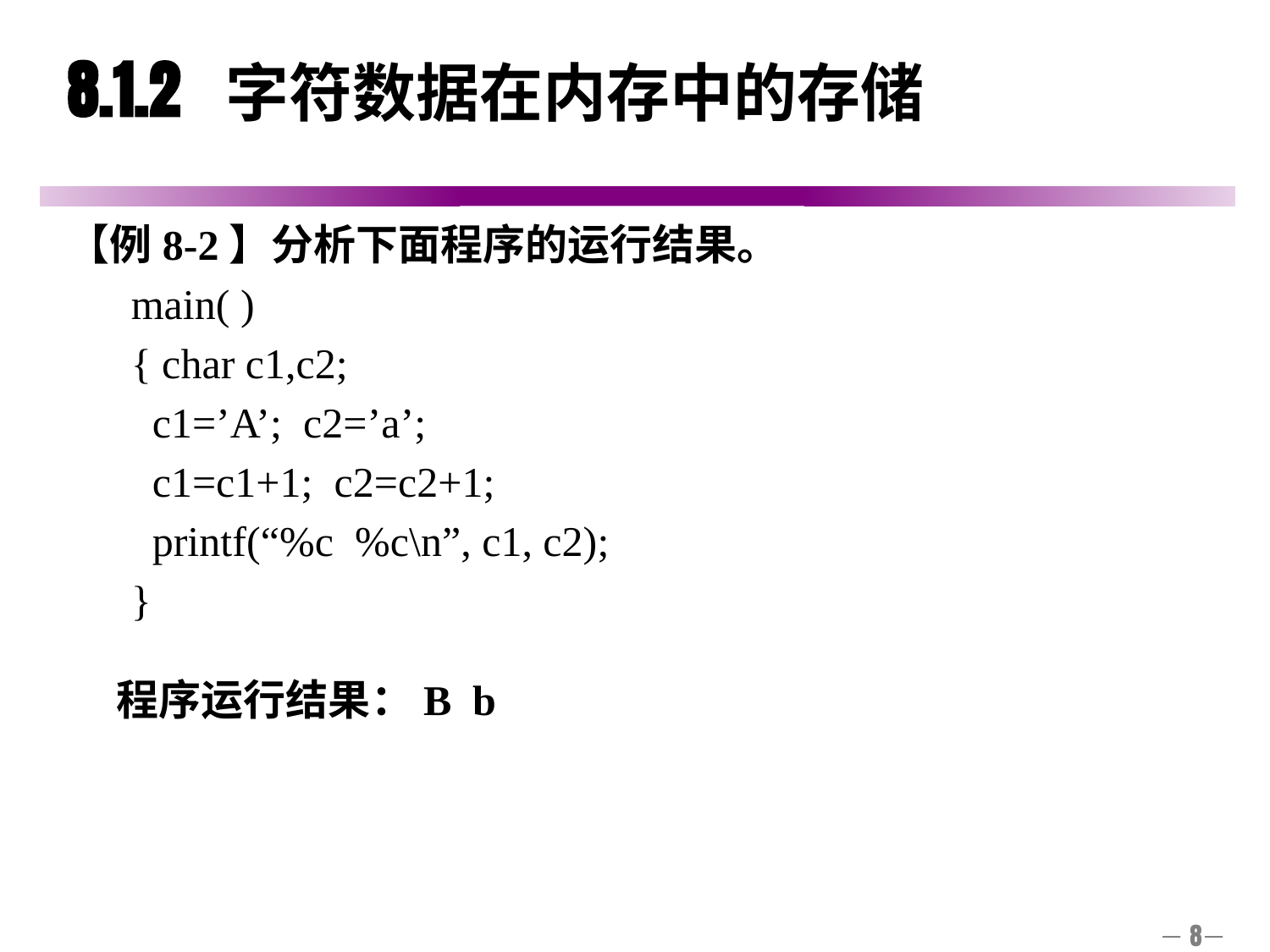

# 8.1.2  字符数据在内存中的存储
【例8-2】分析下面程序的运行结果。
main( )
{ char c1,c2;
  c1=’A’;  c2=’a’;
  c1=c1+1;  c2=c2+1;
  printf(“%c  %c\n”, c1, c2);
}
 程序运行结果：B  b
－8－